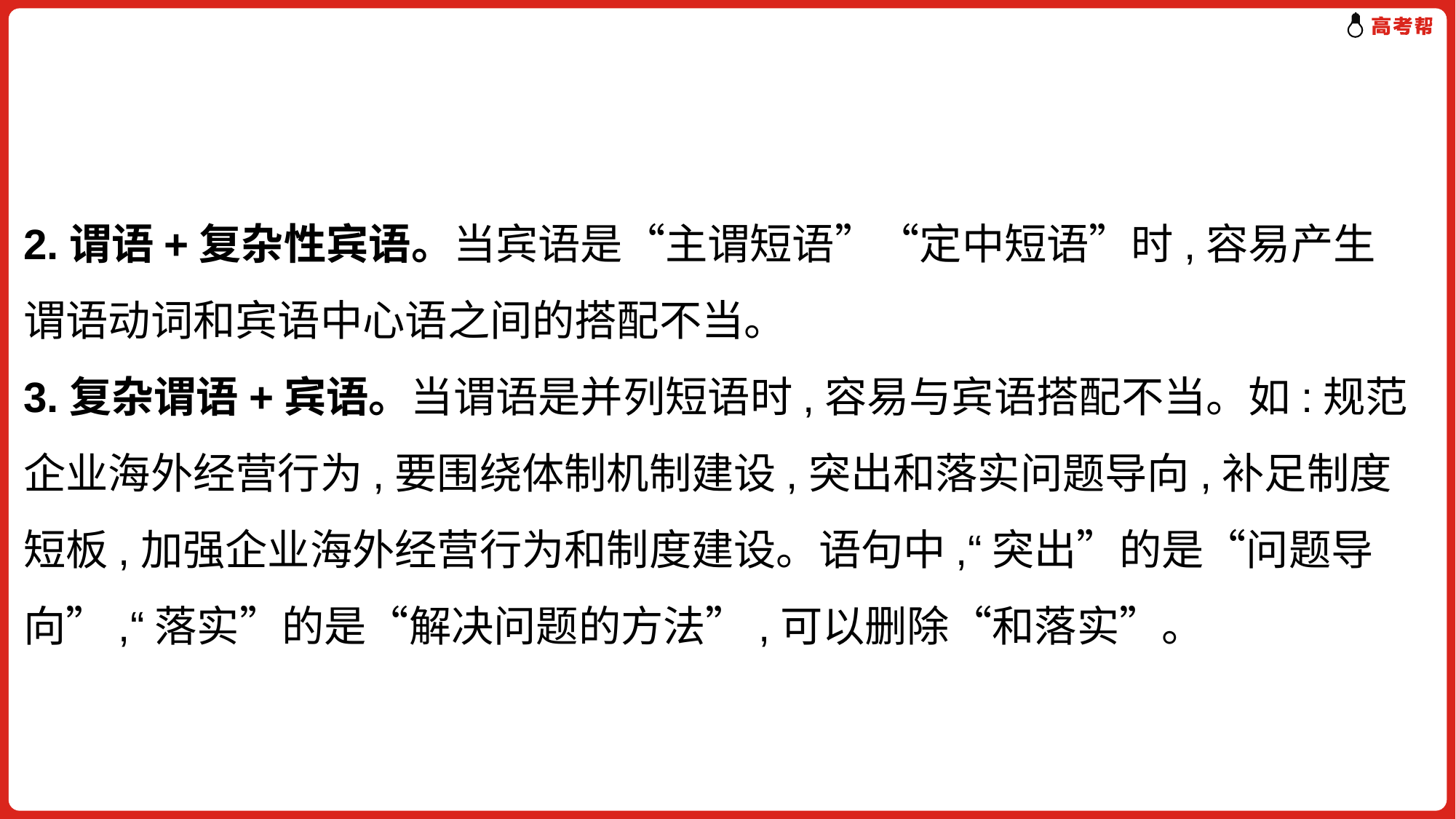

2.谓语+复杂性宾语。当宾语是“主谓短语”“定中短语”时,容易产生谓语动词和宾语中心语之间的搭配不当。
3.复杂谓语+宾语。当谓语是并列短语时,容易与宾语搭配不当。如:规范企业海外经营行为,要围绕体制机制建设,突出和落实问题导向,补足制度短板,加强企业海外经营行为和制度建设。语句中,“突出”的是“问题导向”,“落实”的是“解决问题的方法”,可以删除“和落实”。